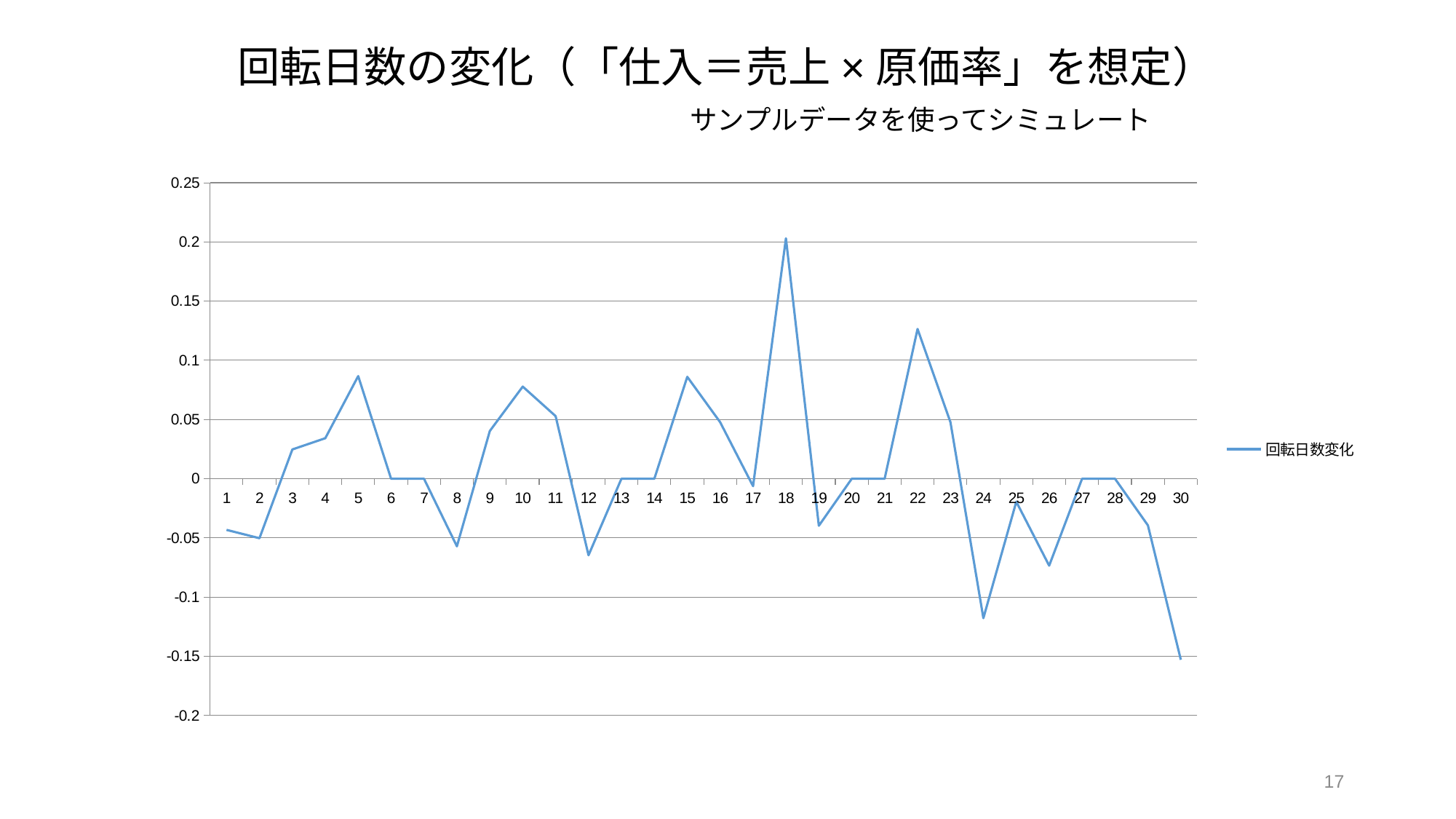

回転日数の変化（「仕入＝売上×原価率」を想定）
サンプルデータを使ってシミュレート

### Chart

| Category |  |
|---|---|
17